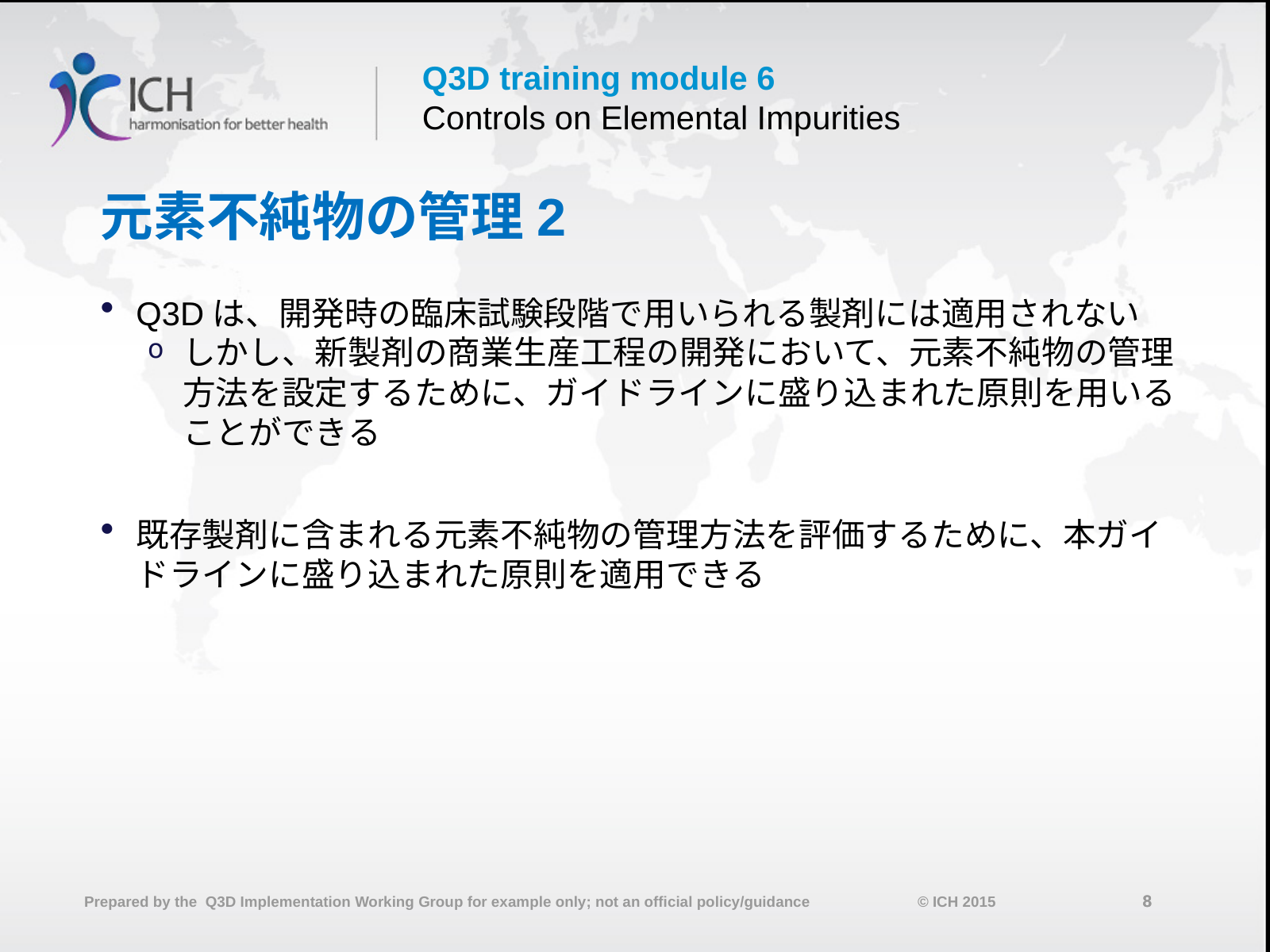

# 元素不純物の管理2
Q3Dは、開発時の臨床試験段階で用いられる製剤には適用されない
しかし、新製剤の商業生産工程の開発において、元素不純物の管理方法を設定するために、ガイドラインに盛り込まれた原則を用いることができる

既存製剤に含まれる元素不純物の管理方法を評価するために、本ガイドラインに盛り込まれた原則を適用できる